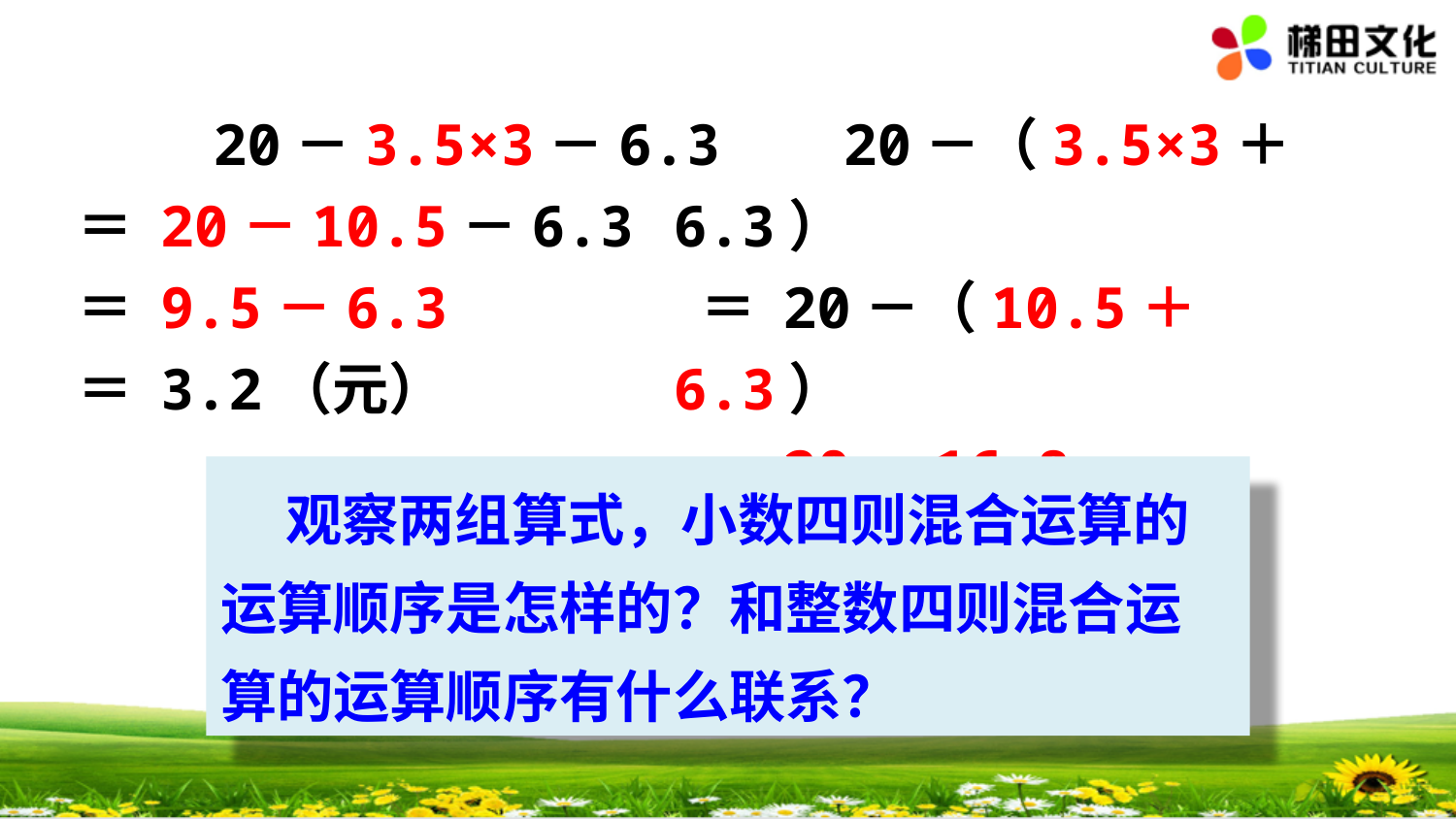

20－3.5×3－6.3
＝ 20－10.5－6.3
＝ 9.5－6.3
＝ 3.2（元）
     20－（3.5×3＋6.3）
 ＝ 20－（10.5＋6.3）
 ＝ 20－16.8
 ＝ 3.2（元）
    观察两组算式，小数四则混合运算的运算顺序是怎样的？和整数四则混合运算的运算顺序有什么联系？